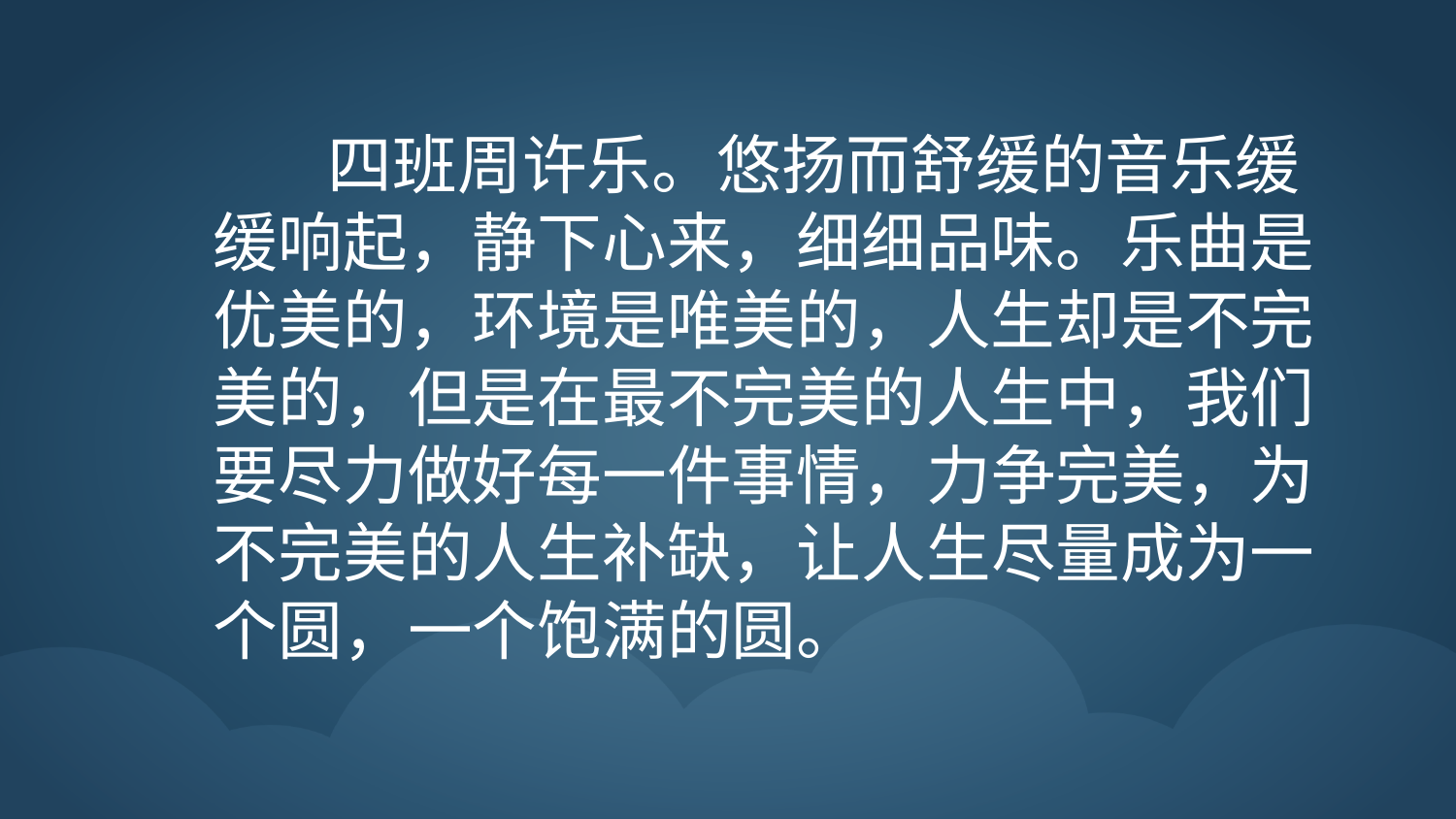

四班周许乐。悠扬而舒缓的音乐缓缓响起，静下心来，细细品味。乐曲是优美的，环境是唯美的，人生却是不完美的，但是在最不完美的人生中，我们要尽力做好每一件事情，力争完美，为不完美的人生补缺，让人生尽量成为一个圆，一个饱满的圆。